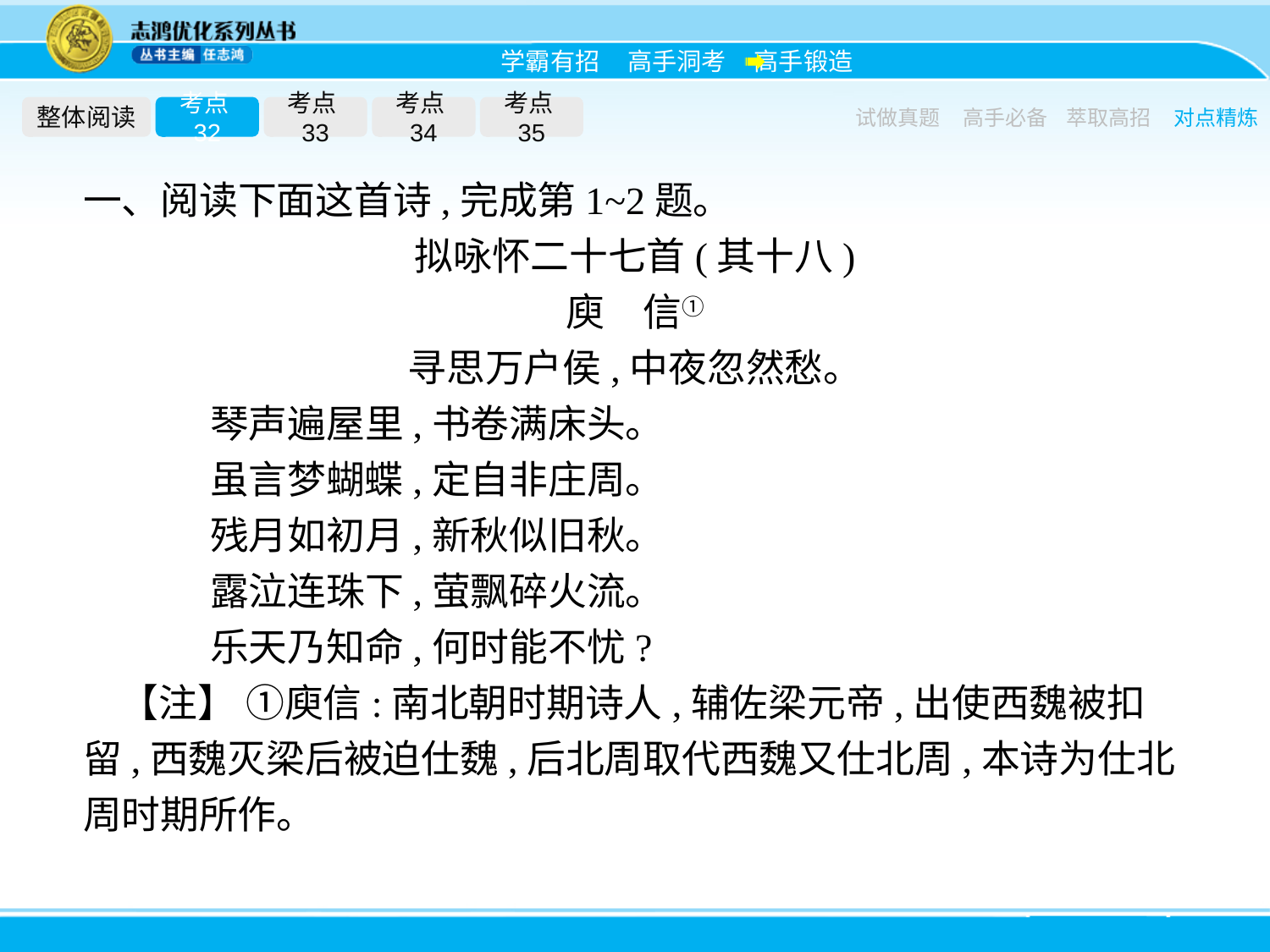

整体阅读
考点32
考点33
考点34
考点35
试做真题
高手必备
萃取高招
对点精炼
一、阅读下面这首诗,完成第1~2题。
拟咏怀二十七首(其十八)
庾　信①
寻思万户侯,中夜忽然愁。
	琴声遍屋里,书卷满床头。
	虽言梦蝴蝶,定自非庄周。
	残月如初月,新秋似旧秋。
	露泣连珠下,萤飘碎火流。
	乐天乃知命,何时能不忧?
【注】 ①庾信:南北朝时期诗人,辅佐梁元帝,出使西魏被扣留,西魏灭梁后被迫仕魏,后北周取代西魏又仕北周,本诗为仕北周时期所作。